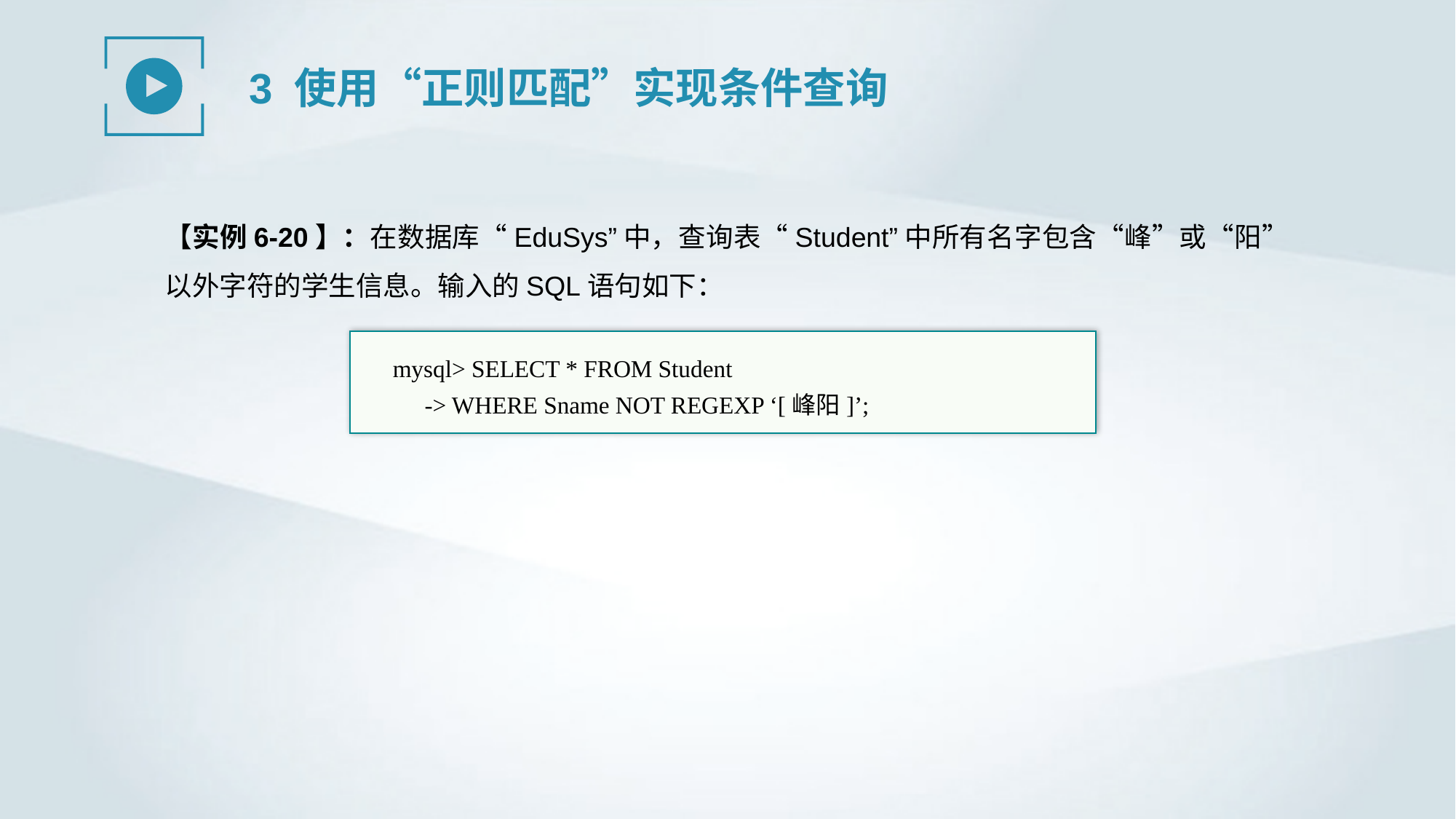

3 使用“正则匹配”实现条件查询
【实例6-20】：在数据库“EduSys”中，查询表“Student”中所有名字包含“峰”或“阳”以外字符的学生信息。输入的SQL语句如下：
mysql> SELECT * FROM Student
-> WHERE Sname NOT REGEXP ‘[峰阳]’;